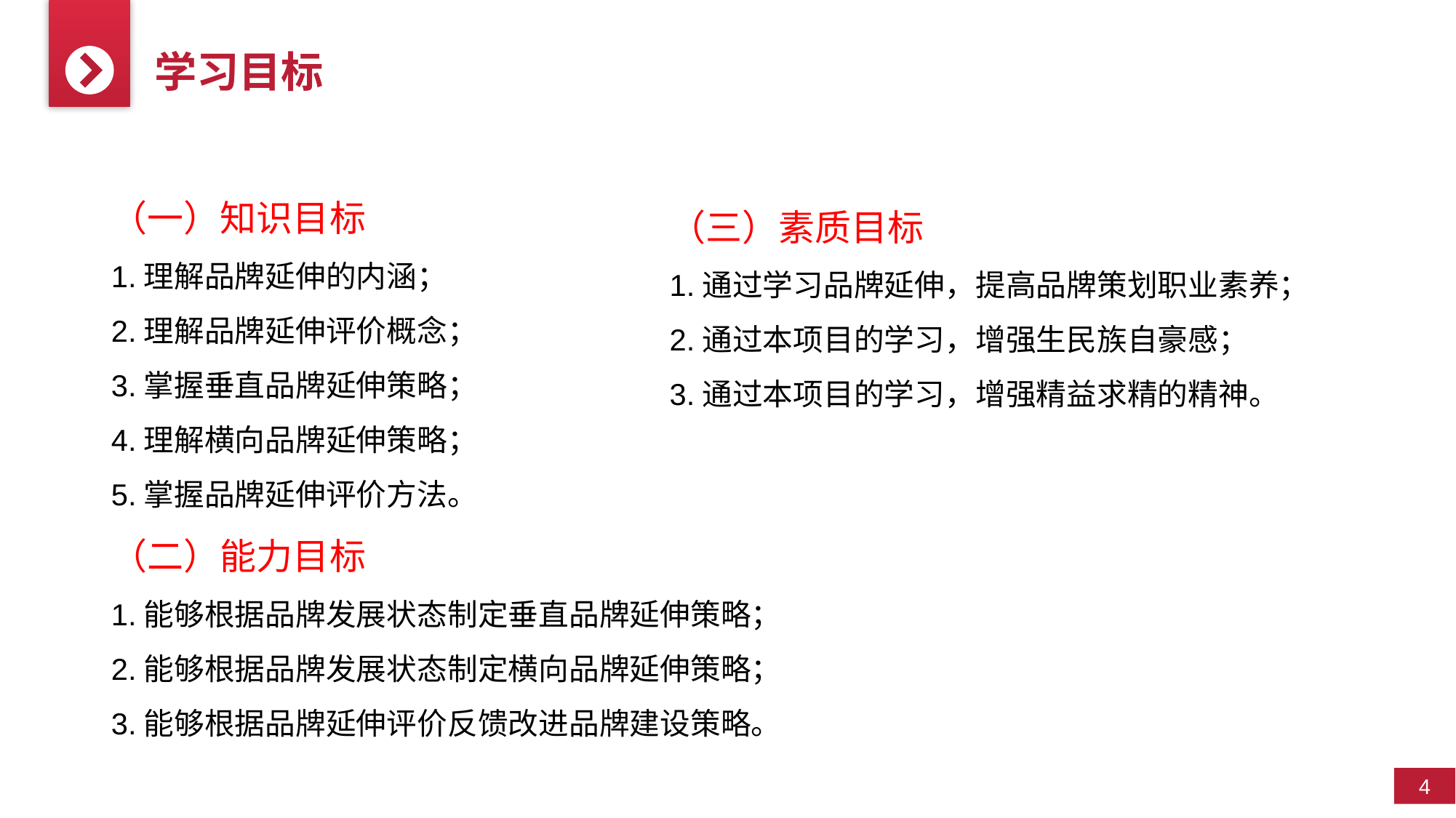

学习目标
（一）知识目标
1.理解品牌延伸的内涵；
2.理解品牌延伸评价概念；
3.掌握垂直品牌延伸策略；
4.理解横向品牌延伸策略；
5.掌握品牌延伸评价方法。
（二）能力目标
1.能够根据品牌发展状态制定垂直品牌延伸策略；
2.能够根据品牌发展状态制定横向品牌延伸策略；
3.能够根据品牌延伸评价反馈改进品牌建设策略。
（三）素质目标
1.通过学习品牌延伸，提高品牌策划职业素养；
2.通过本项目的学习，增强生民族自豪感；
3.通过本项目的学习，增强精益求精的精神。